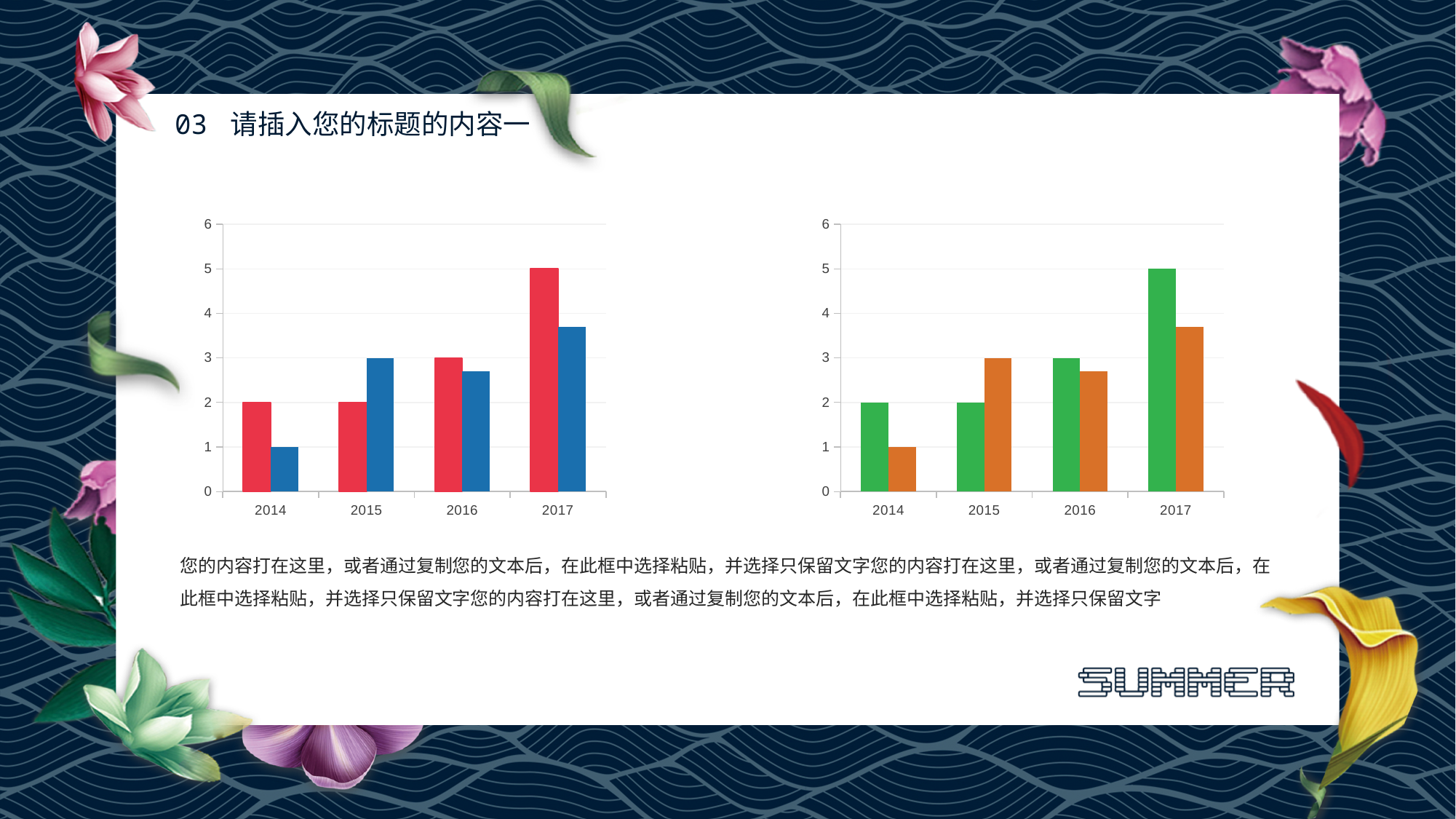

### Chart

| Category | Series 3 | series 4 |
|---|---|---|
| 2014.0 | 2.0 | 1.0 |
| 2015.0 | 2.0 | 3.0 |
| 2016.0 | 3.0 | 2.7 |
| 2017.0 | 5.0 | 3.7 |

### Chart

| Category | Series 3 | series 4 |
|---|---|---|
| 2014.0 | 2.0 | 1.0 |
| 2015.0 | 2.0 | 3.0 |
| 2016.0 | 3.0 | 2.7 |
| 2017.0 | 5.0 | 3.7 |
您的内容打在这里，或者通过复制您的文本后，在此框中选择粘贴，并选择只保留文字您的内容打在这里，或者通过复制您的文本后，在此框中选择粘贴，并选择只保留文字您的内容打在这里，或者通过复制您的文本后，在此框中选择粘贴，并选择只保留文字